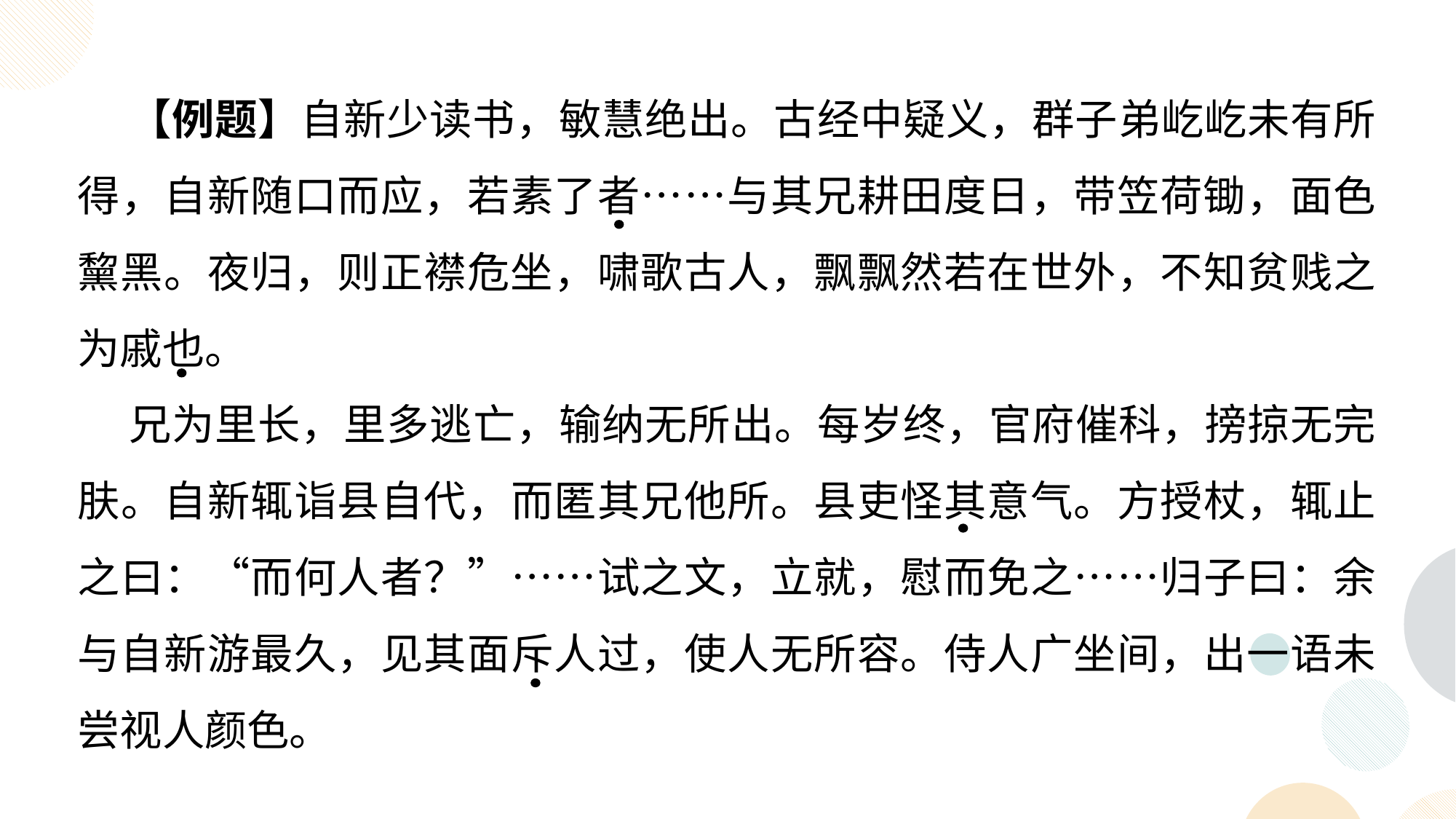

【例题】自新少读书，敏慧绝出。古经中疑义，群子弟屹屹未有所得，自新随口而应，若素了者……与其兄耕田度日，带笠荷锄，面色黧黑。夜归，则正襟危坐，啸歌古人，飘飘然若在世外，不知贫贱之为戚也。
    兄为里长，里多逃亡，输纳无所出。每岁终，官府催科，搒掠无完肤。自新辄诣县自代，而匿其兄他所。县吏怪其意气。方授杖，辄止之曰：“而何人者？”……试之文，立就，慰而免之……归子曰：余与自新游最久，见其面斥人过，使人无所容。侍人广坐间，出一语未尝视人颜色。